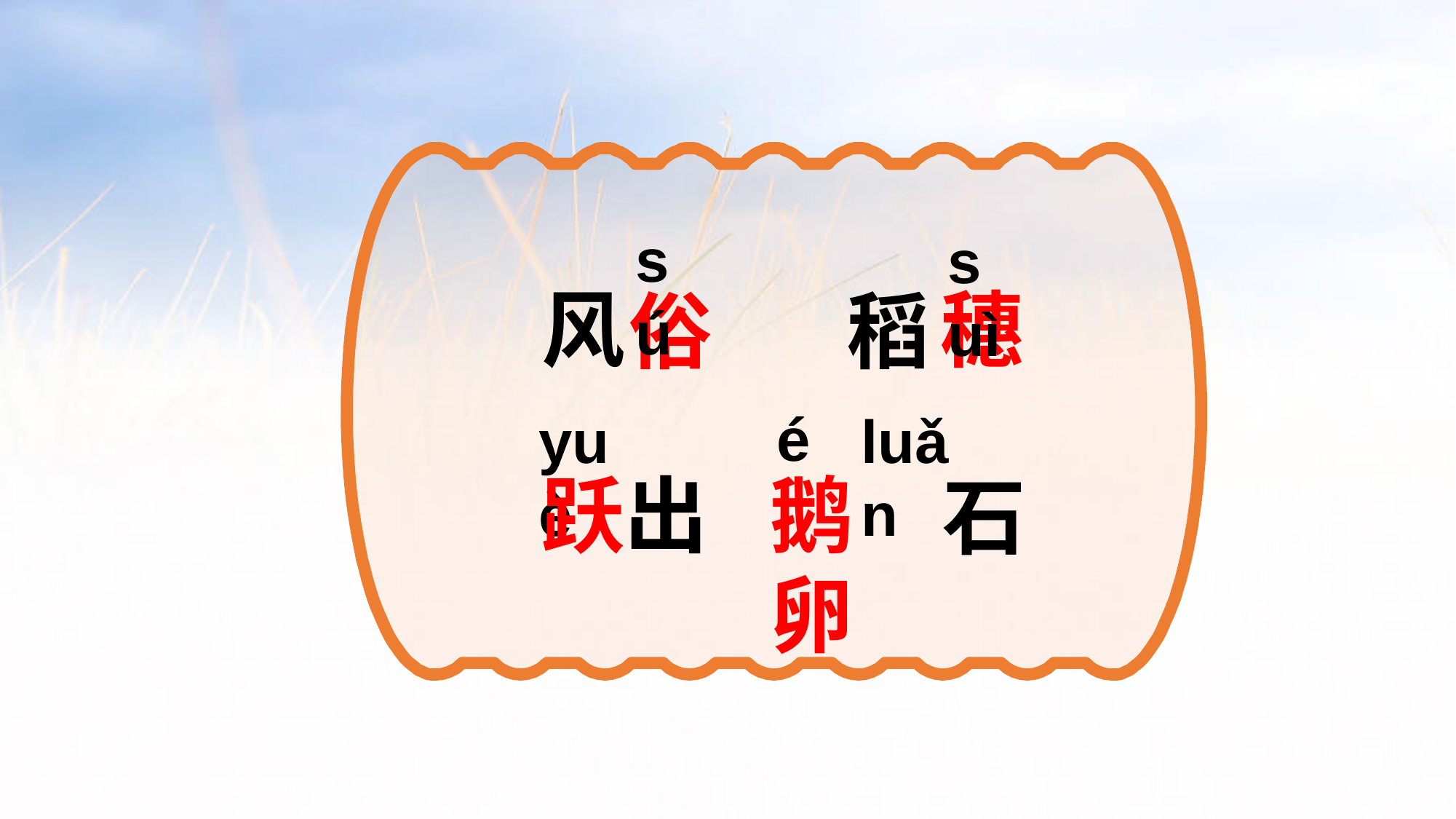

sú
suì
风
穗
俗
稻
é
yuè
luǎn
鹅 卵
跃
出
石